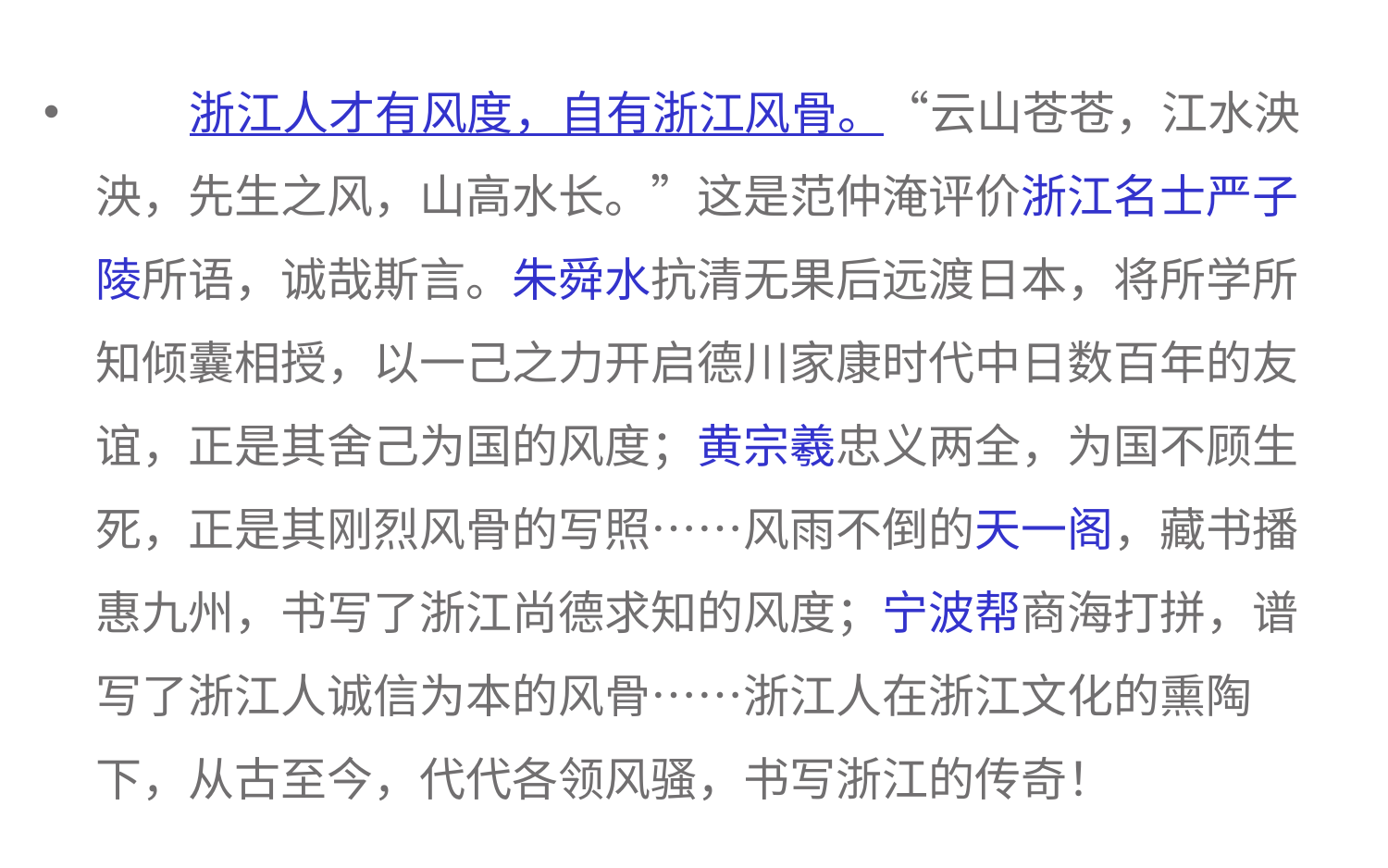

浙江人才有风度，自有浙江风骨。“云山苍苍，江水泱泱，先生之风，山高水长。”这是范仲淹评价浙江名士严子陵所语，诚哉斯言。朱舜水抗清无果后远渡日本，将所学所知倾囊相授，以一己之力开启德川家康时代中日数百年的友谊，正是其舍己为国的风度；黄宗羲忠义两全，为国不顾生死，正是其刚烈风骨的写照……风雨不倒的天一阁，藏书播惠九州，书写了浙江尚德求知的风度；宁波帮商海打拼，谱写了浙江人诚信为本的风骨……浙江人在浙江文化的熏陶下，从古至今，代代各领风骚，书写浙江的传奇！